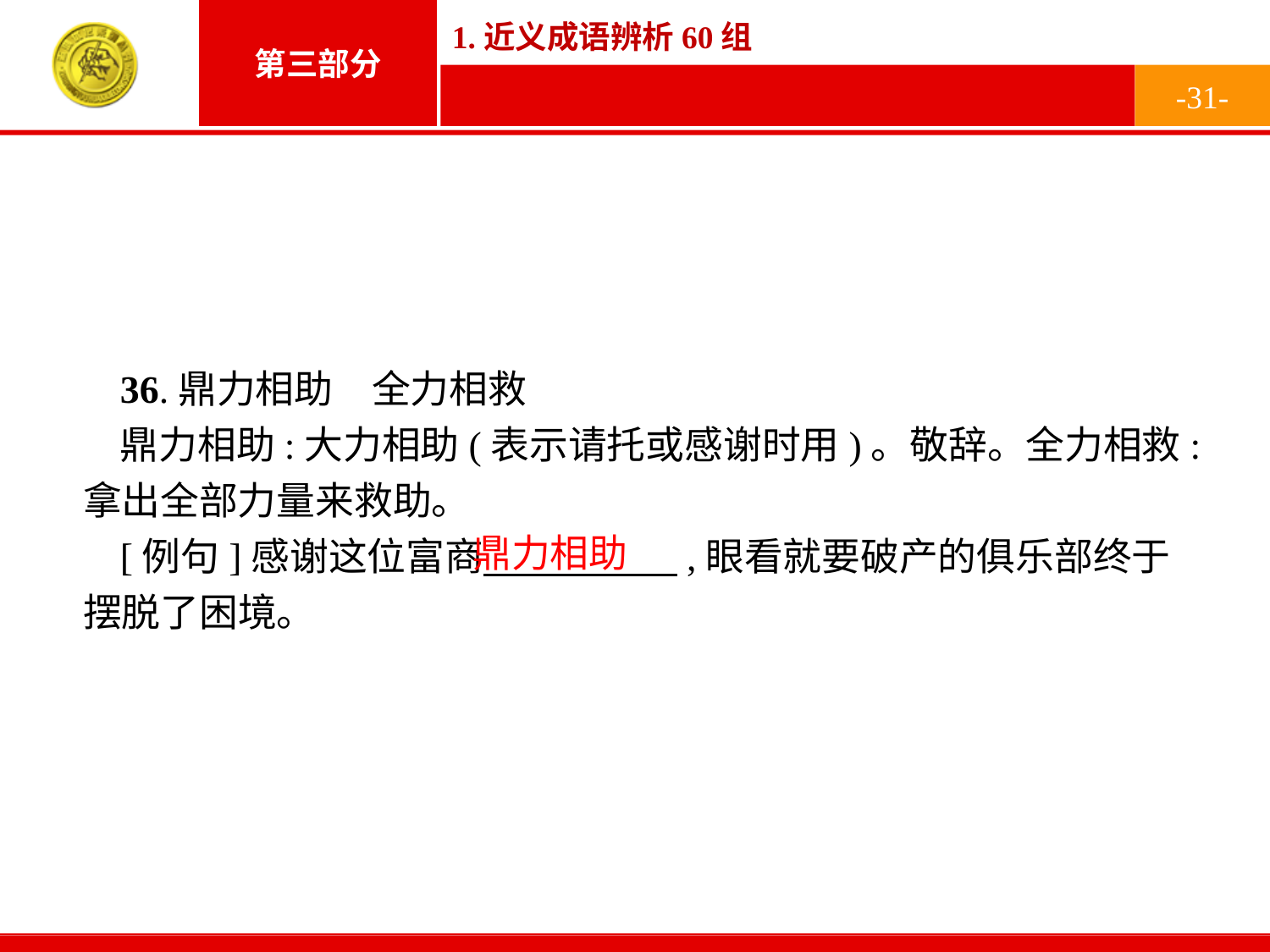

-31-
36.鼎力相助　全力相救
鼎力相助:大力相助(表示请托或感谢时用)。敬辞。全力相救:拿出全部力量来救助。
[例句]感谢这位富商　　　　　,眼看就要破产的俱乐部终于摆脱了困境。
鼎力相助